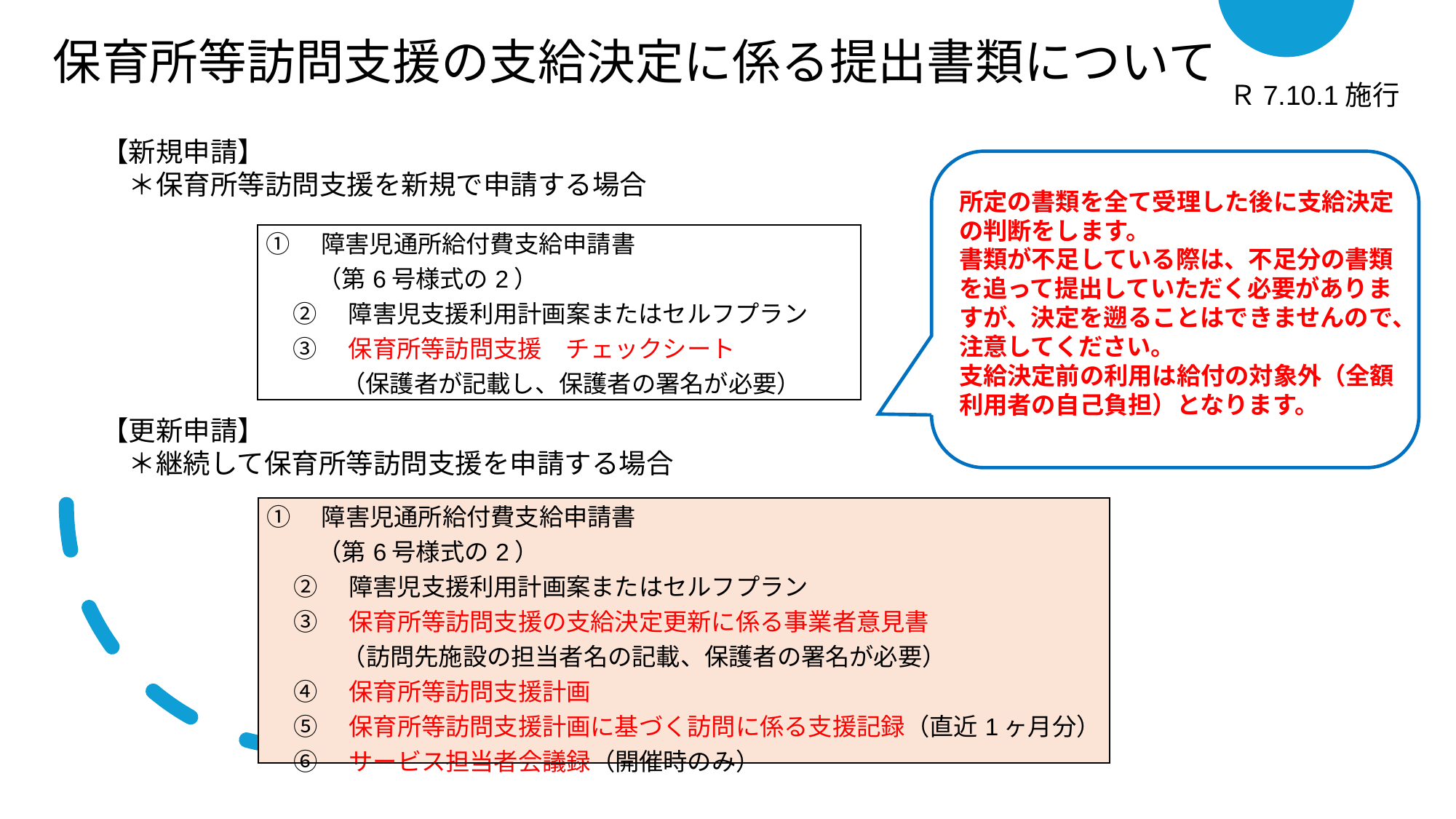

保育所等訪問支援の支給決定に係る提出書類について

Ｒ7.10.1施行
【新規申請】
　＊保育所等訪問支援を新規で申請する場合

所定の書類を全て受理した後に支給決定の判断をします。
書類が不足している際は、不足分の書類を追って提出していただく必要がありますが、決定を遡ることはできませんので、注意してください。
支給決定前の利用は給付の対象外（全額利用者の自己負担）となります。
|  |
| --- |
| ①　障害児通所給付費支給申請書 　（第6号様式の2） ②　障害児支援利用計画案またはセルフプラン ③　保育所等訪問支援　チェックシート 　　（保護者が記載し、保護者の署名が必要） |

【更新申請】
　＊継続して保育所等訪問支援を申請する場合
| ①　障害児通所給付費支給申請書 　（第6号様式の2） ②　障害児支援利用計画案またはセルフプラン ③　保育所等訪問支援の支給決定更新に係る事業者意見書 　　（訪問先施設の担当者名の記載、保護者の署名が必要） ④　保育所等訪問支援計画 ⑤　保育所等訪問支援計画に基づく訪問に係る支援記録（直近1ヶ月分） ⑥　サービス担当者会議録（開催時のみ） |
| --- |